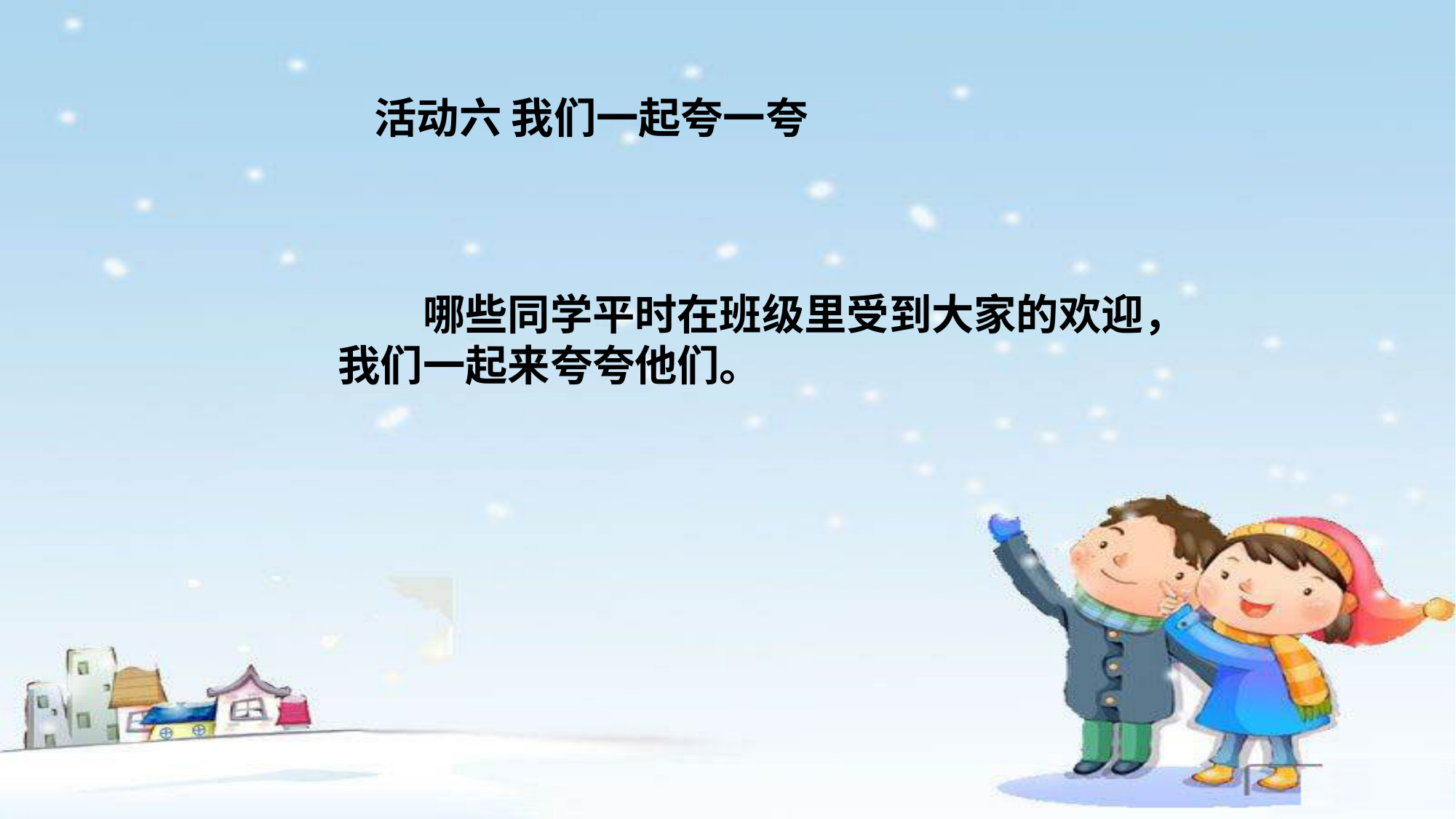

活动六 我们一起夸一夸
　　哪些同学平时在班级里受到大家的欢迎，我们一起来夸夸他们。